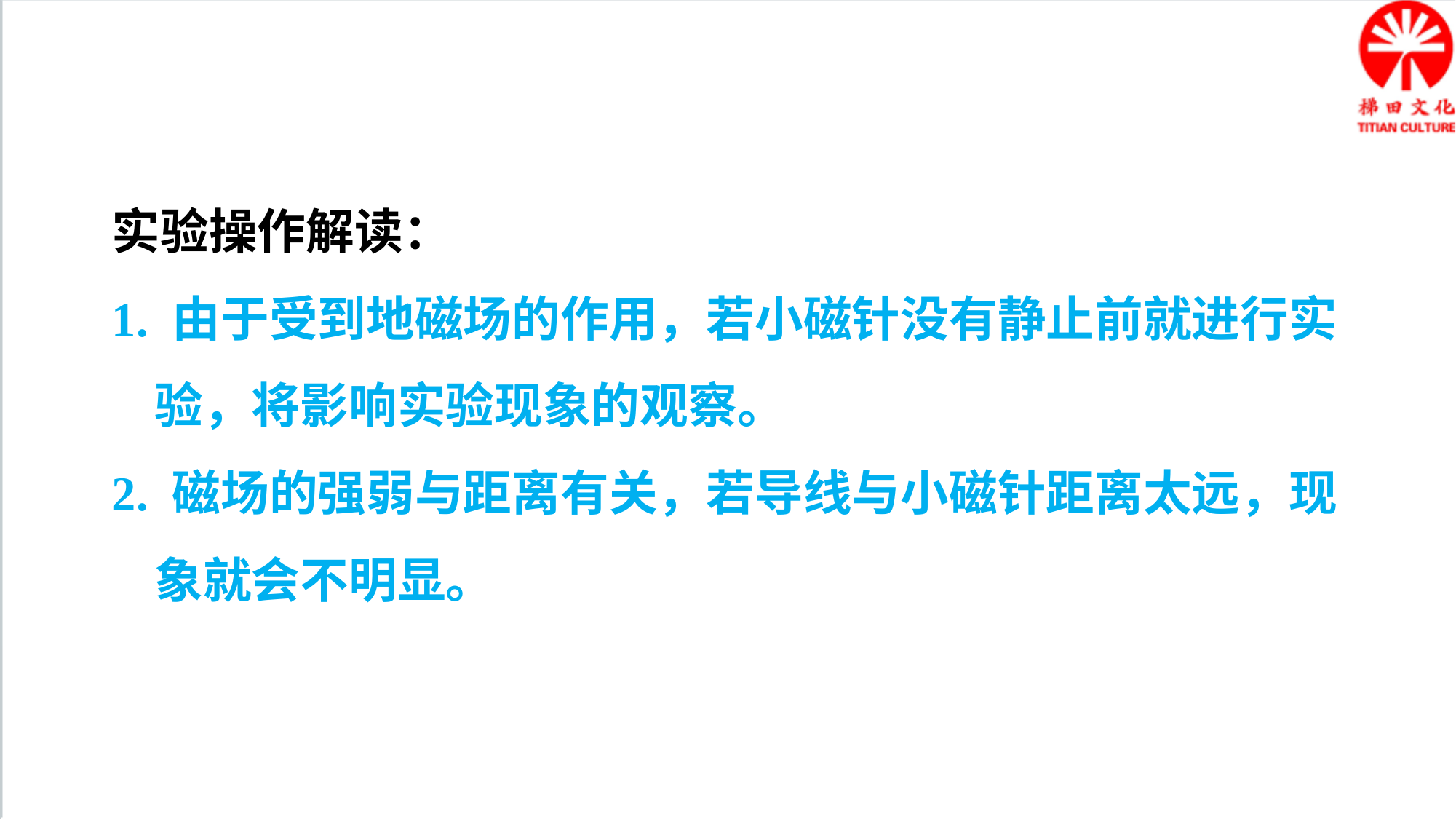

实验操作解读：
1. 由于受到地磁场的作用，若小磁针没有静止前就进行实验，将影响实验现象的观察。
2. 磁场的强弱与距离有关，若导线与小磁针距离太远，现象就会不明显。